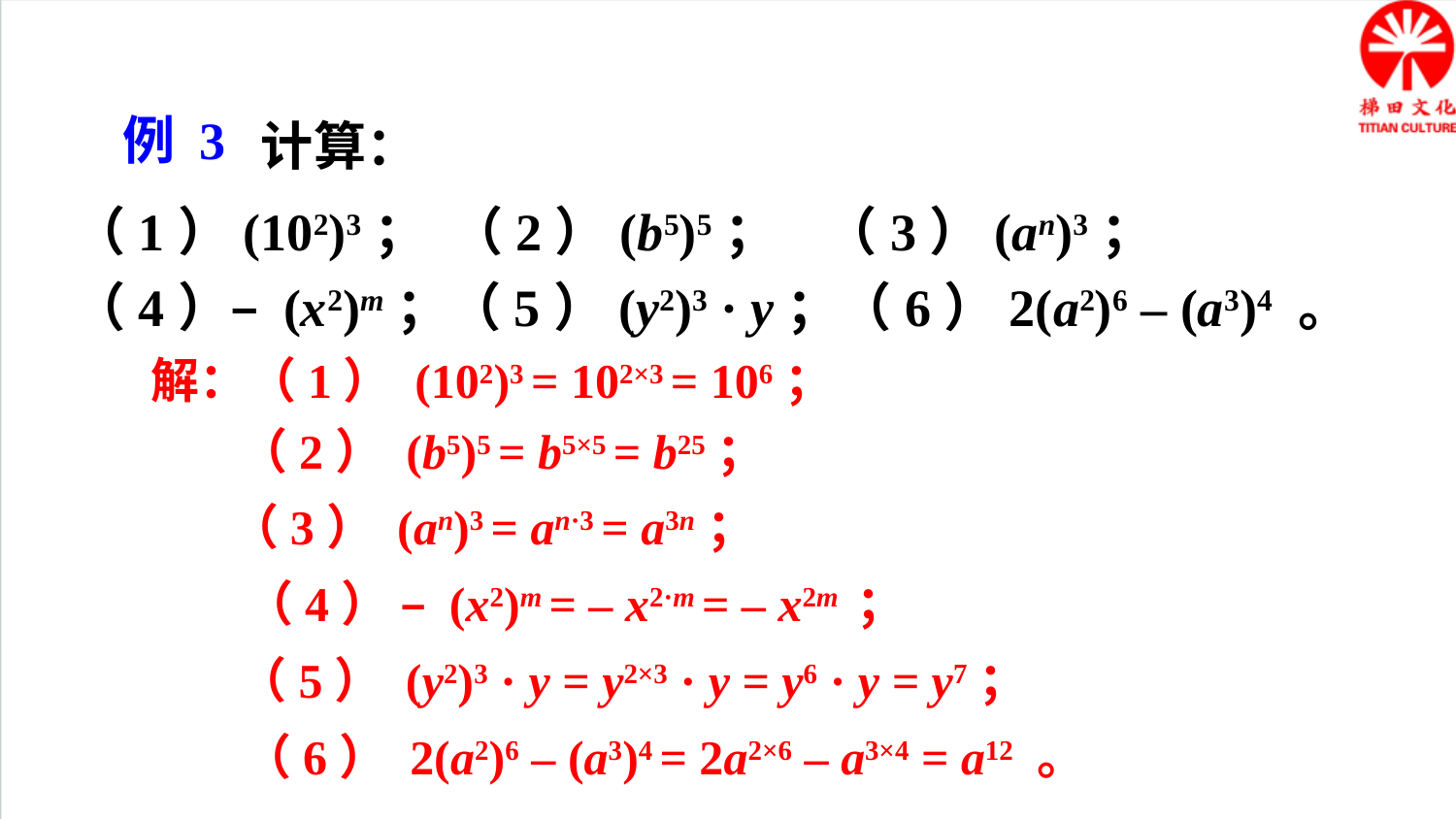

计算：
例 3
（1）(102)3；  （2）(b5)5；    （3）(an)3；
（4）– (x2)m；（5）(y2)3 · y；（6）2(a2)6 – (a3)4 。
解：（1） (102)3 = 102×3 = 106；
（2） (b5)5 = b5×5 = b25；
（3） (an)3 = an·3 = a3n；
（4） – (x2)m = – x2·m = – x2m ；
（5） (y2)3 · y = y2×3 · y = y6 · y = y7；
（6） 2(a2)6 – (a3)4 = 2a2×6 – a3×4 = a12 。